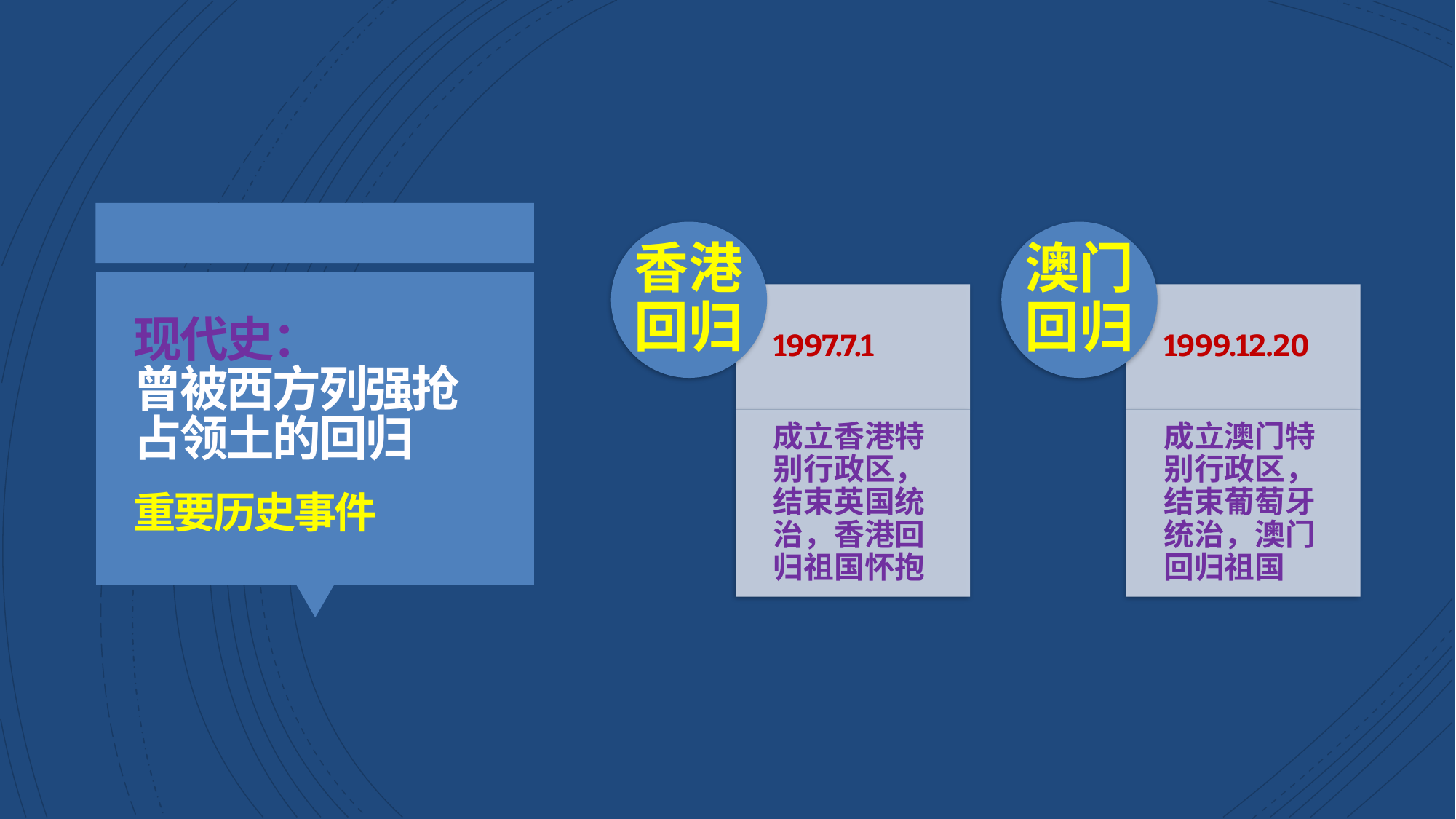

香港回归
澳门回归
1997.7.1
1999.12.20
成立香港特别行政区，结束英国统治，香港回归祖国怀抱
成立澳门特别行政区，结束葡萄牙统治，澳门回归祖国
现代史：
曾被西方列强抢占领土的回归
重要历史事件